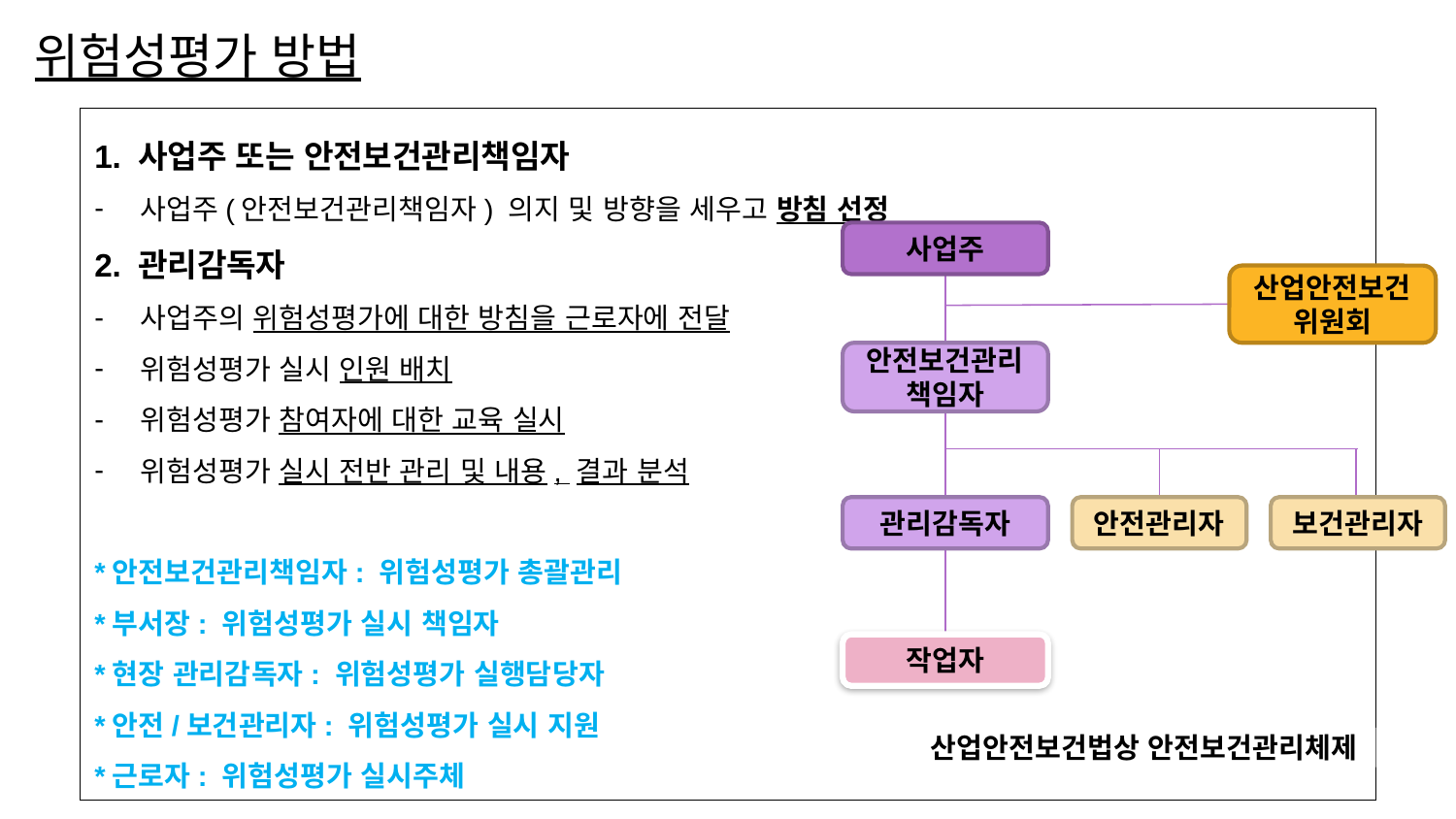

# 위험성평가 방법
1. 사업주 또는 안전보건관리책임자
사업주(안전보건관리책임자) 의지 및 방향을 세우고 방침 선정
2. 관리감독자
사업주의 위험성평가에 대한 방침을 근로자에 전달
위험성평가 실시 인원 배치
위험성평가 참여자에 대한 교육 실시
위험성평가 실시 전반 관리 및 내용, 결과 분석

*안전보건관리책임자: 위험성평가 총괄관리
*부서장: 위험성평가 실시 책임자
*현장 관리감독자: 위험성평가 실행담당자
*안전/보건관리자: 위험성평가 실시 지원
*근로자: 위험성평가 실시주체
사업주
산업안전보건위원회
안전보건관리책임자
관리감독자
안전관리자
보건관리자
작업자
산업안전보건법상 안전보건관리체제